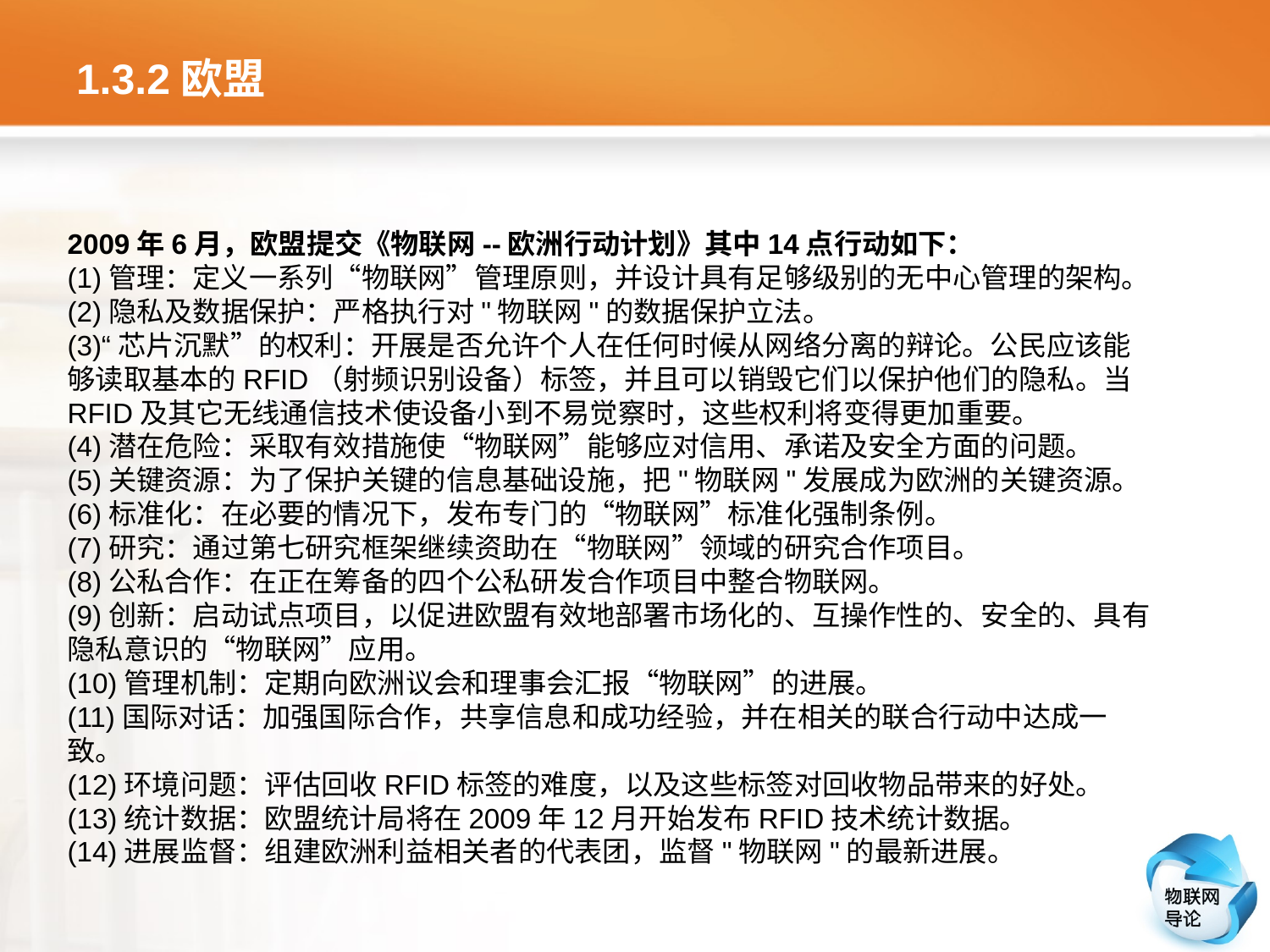

# 1.3.2欧盟

2009年6月，欧盟提交《物联网--欧洲行动计划》其中14点行动如下：
(1)管理：定义一系列“物联网”管理原则，并设计具有足够级别的无中心管理的架构。
(2)隐私及数据保护：严格执行对"物联网"的数据保护立法。
(3)“芯片沉默”的权利：开展是否允许个人在任何时候从网络分离的辩论。公民应该能够读取基本的RFID（射频识别设备）标签，并且可以销毁它们以保护他们的隐私。当RFID及其它无线通信技术使设备小到不易觉察时，这些权利将变得更加重要。
(4)潜在危险：采取有效措施使“物联网”能够应对信用、承诺及安全方面的问题。
(5)关键资源：为了保护关键的信息基础设施，把"物联网"发展成为欧洲的关键资源。
(6)标准化：在必要的情况下，发布专门的“物联网”标准化强制条例。
(7)研究：通过第七研究框架继续资助在“物联网”领域的研究合作项目。
(8)公私合作：在正在筹备的四个公私研发合作项目中整合物联网。
(9)创新：启动试点项目，以促进欧盟有效地部署市场化的、互操作性的、安全的、具有隐私意识的“物联网”应用。
(10)管理机制：定期向欧洲议会和理事会汇报“物联网”的进展。
(11)国际对话：加强国际合作，共享信息和成功经验，并在相关的联合行动中达成一致。
(12)环境问题：评估回收RFID标签的难度，以及这些标签对回收物品带来的好处。
(13)统计数据：欧盟统计局将在2009年12月开始发布RFID技术统计数据。
(14)进展监督：组建欧洲利益相关者的代表团，监督"物联网"的最新进展。